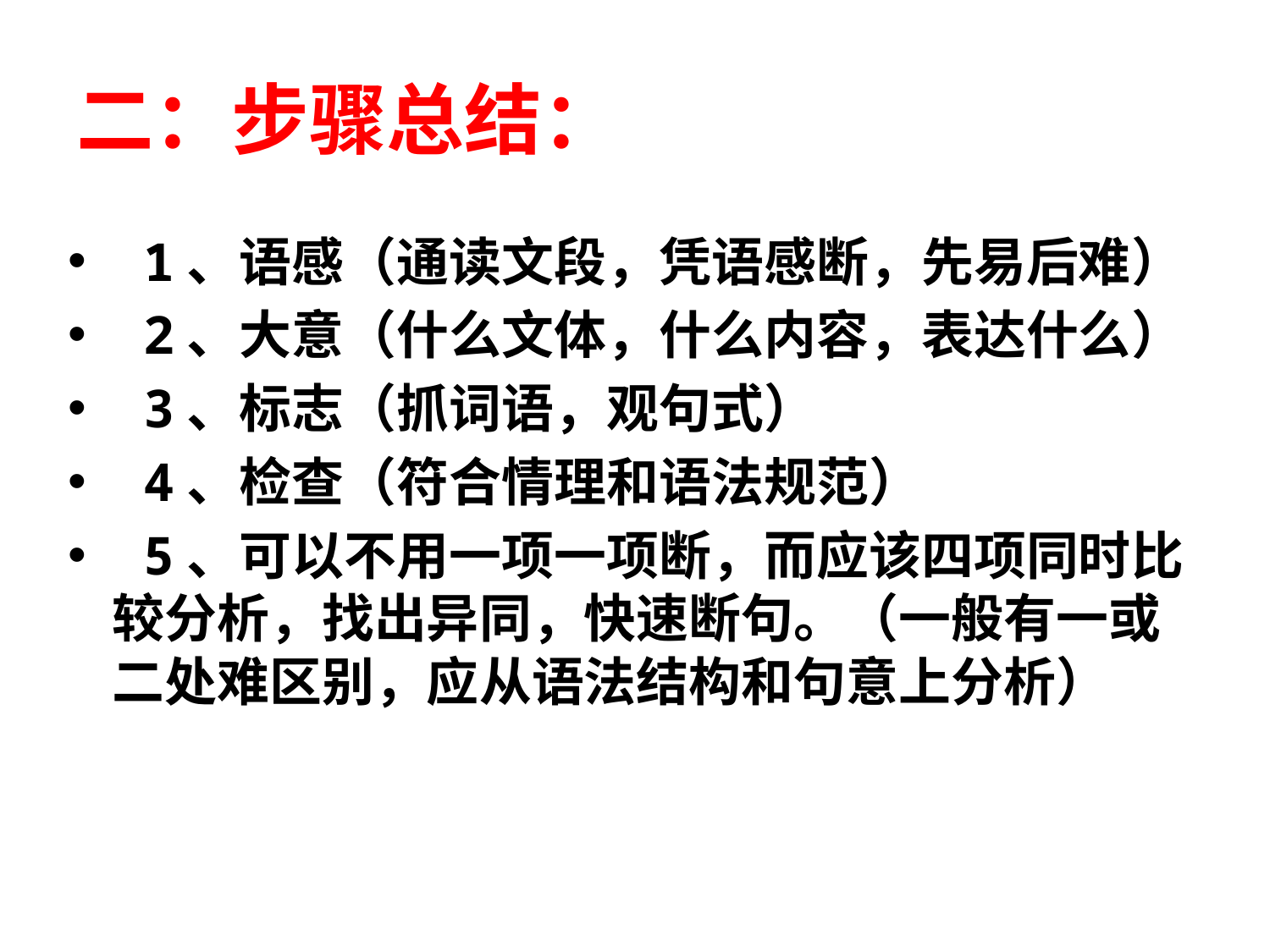

# 二：步骤总结：
 1、语感（通读文段，凭语感断，先易后难）
 2、大意（什么文体，什么内容，表达什么）
 3、标志（抓词语，观句式）
 4、检查（符合情理和语法规范）
 5、可以不用一项一项断，而应该四项同时比较分析，找出异同，快速断句。（一般有一或二处难区别，应从语法结构和句意上分析）